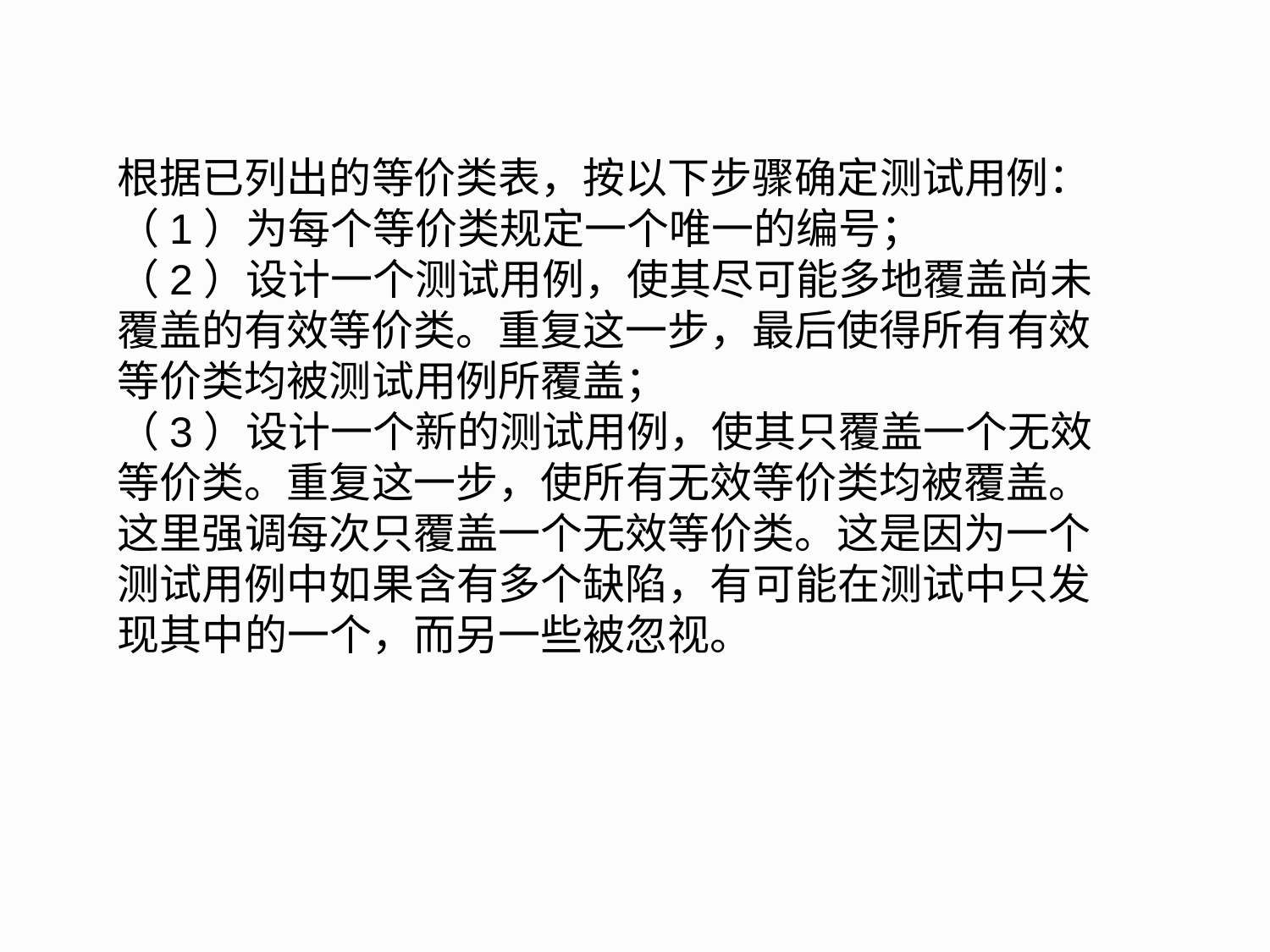

根据已列出的等价类表，按以下步骤确定测试用例：（1）为每个等价类规定一个唯一的编号；（2）设计一个测试用例，使其尽可能多地覆盖尚未覆盖的有效等价类。重复这一步，最后使得所有有效等价类均被测试用例所覆盖；（3）设计一个新的测试用例，使其只覆盖一个无效等价类。重复这一步，使所有无效等价类均被覆盖。这里强调每次只覆盖一个无效等价类。这是因为一个测试用例中如果含有多个缺陷，有可能在测试中只发现其中的一个，而另一些被忽视。